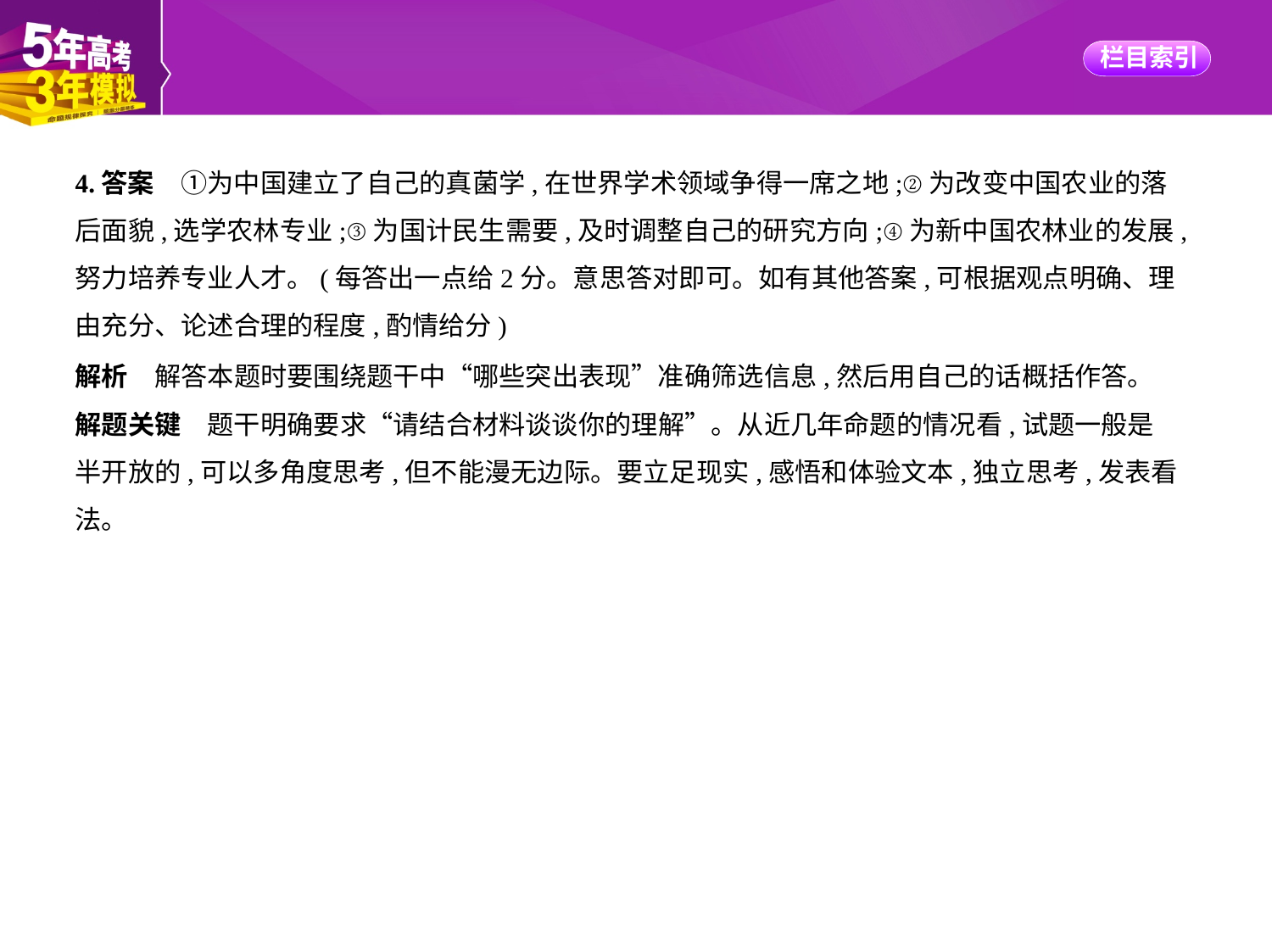

4.答案　①为中国建立了自己的真菌学,在世界学术领域争得一席之地;②为改变中国农业的落
后面貌,选学农林专业;③为国计民生需要,及时调整自己的研究方向;④为新中国农林业的发展,
努力培养专业人才。(每答出一点给2分。意思答对即可。如有其他答案,可根据观点明确、理
由充分、论述合理的程度,酌情给分)
解析　解答本题时要围绕题干中“哪些突出表现”准确筛选信息,然后用自己的话概括作答。
解题关键　题干明确要求“请结合材料谈谈你的理解”。从近几年命题的情况看,试题一般是
半开放的,可以多角度思考,但不能漫无边际。要立足现实,感悟和体验文本,独立思考,发表看法。